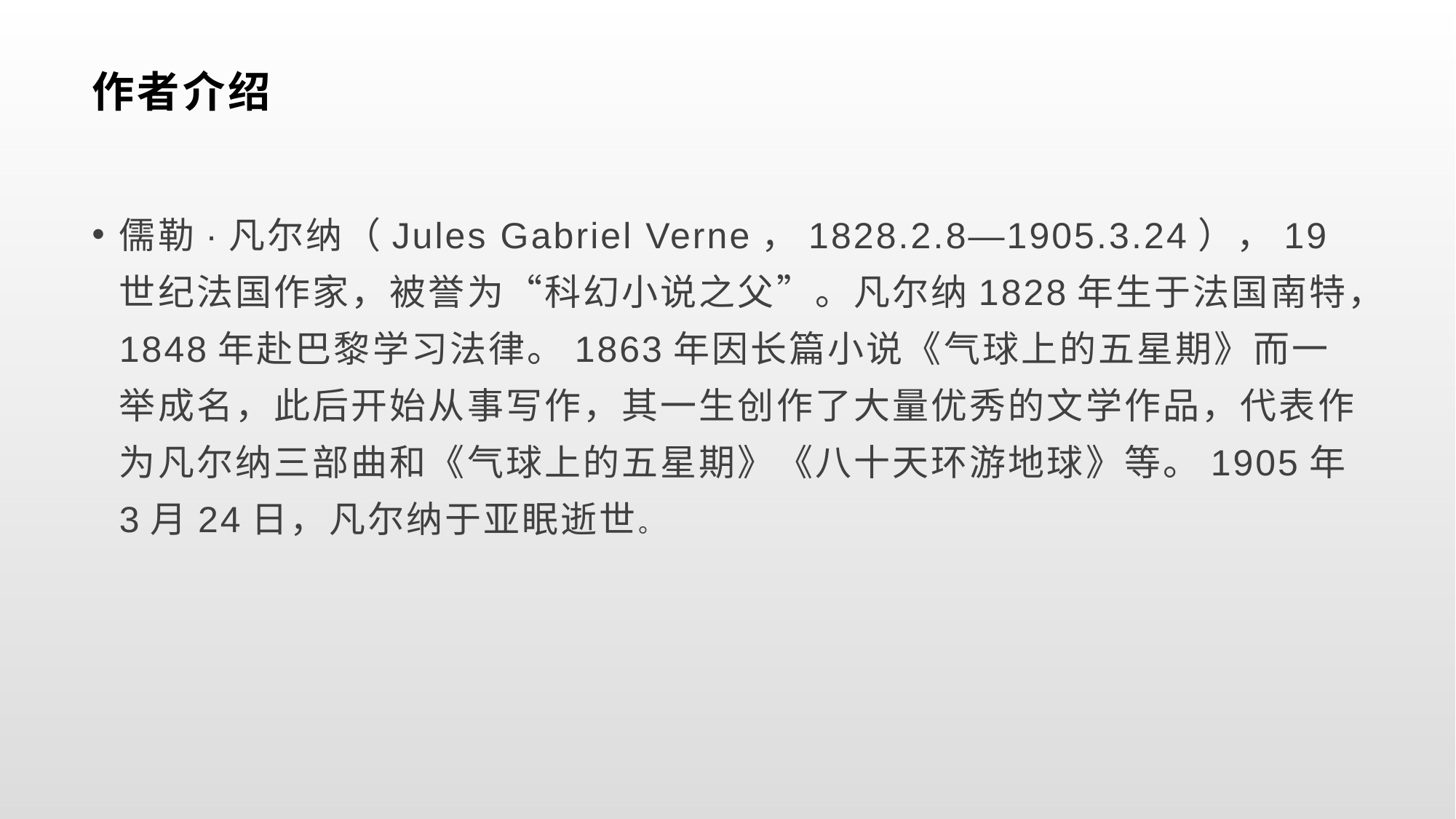

# 作者介绍

儒勒·凡尔纳（Jules Gabriel Verne，1828.2.8—1905.3.24），19世纪法国作家，被誉为“科幻小说之父”。凡尔纳1828年生于法国南特，1848年赴巴黎学习法律。1863年因长篇小说《气球上的五星期》而一举成名，此后开始从事写作，其一生创作了大量优秀的文学作品，代表作为凡尔纳三部曲和《气球上的五星期》《八十天环游地球》等。1905年3月24日，凡尔纳于亚眠逝世。